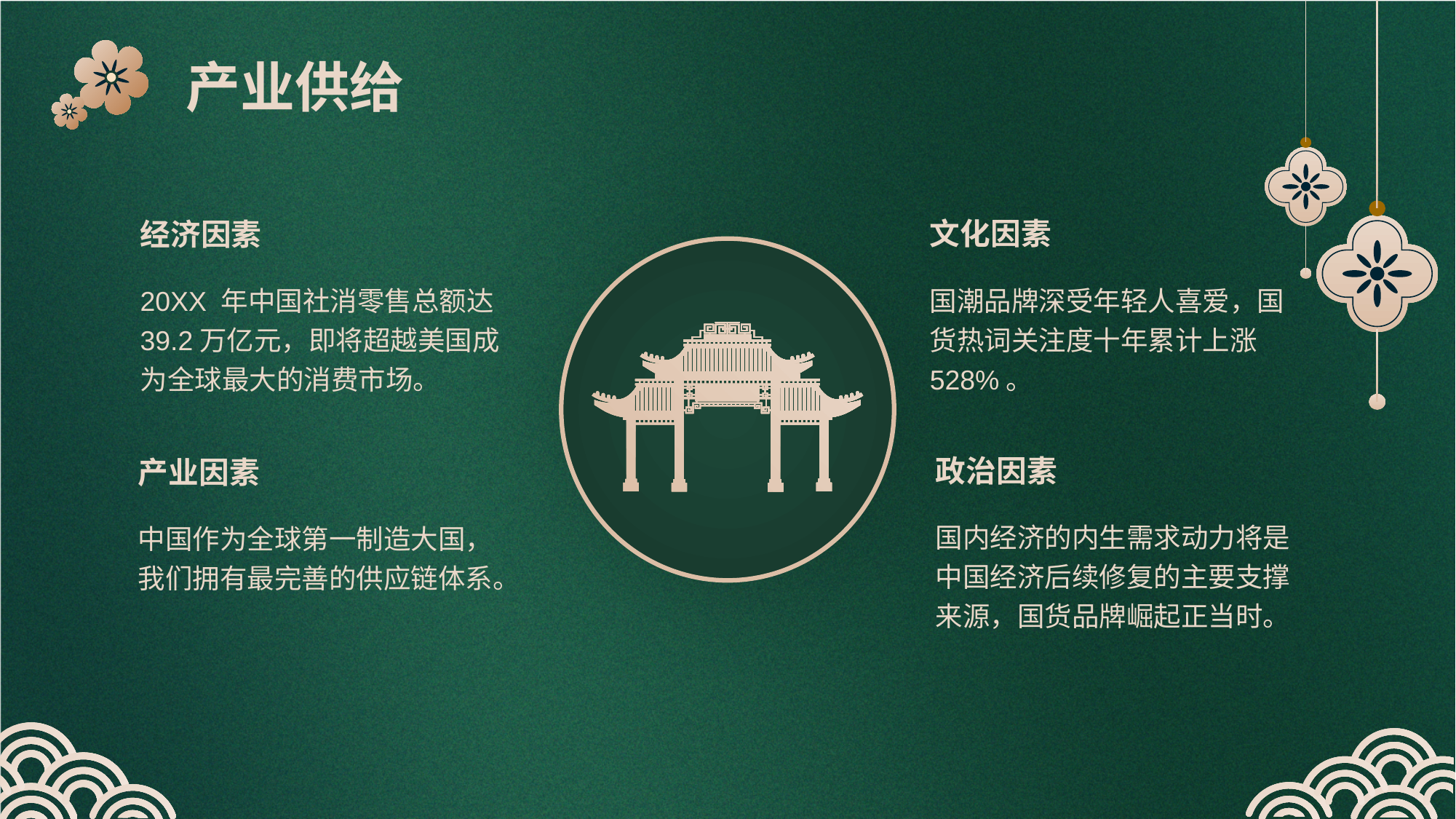

产业供给
文化因素
经济因素

国潮品牌深受年轻人喜爱，国货热词关注度十年累计上涨528%。
20XX 年中国社消零售总额达39.2万亿元，即将超越美国成为全球最大的消费市场。

政治因素
产业因素
国内经济的内生需求动力将是中国经济后续修复的主要支撑来源，国货品牌崛起正当时。
中国作为全球第一制造大国，我们拥有最完善的供应链体系。